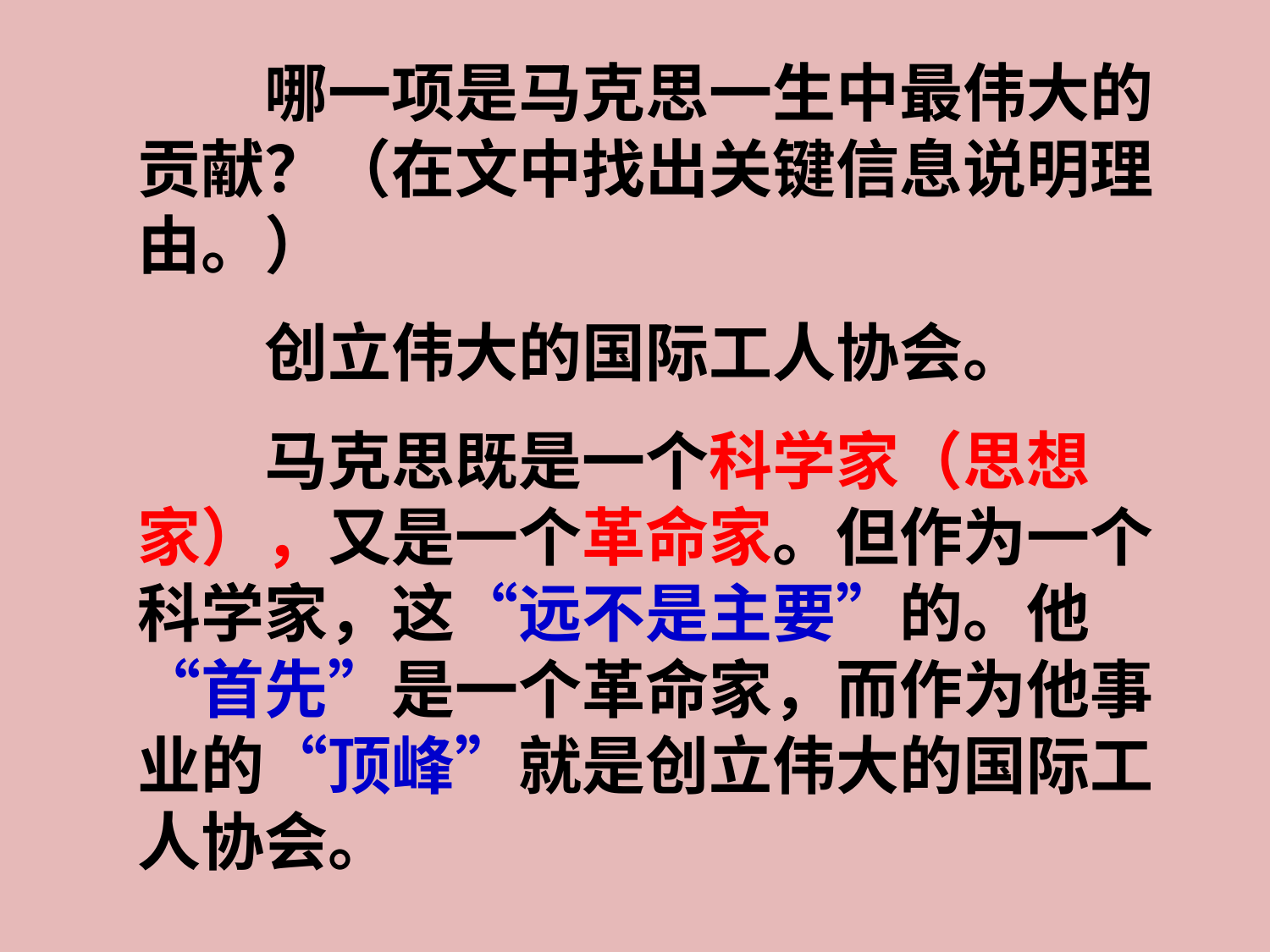

哪一项是马克思一生中最伟大的贡献？（在文中找出关键信息说明理由。）
　　创立伟大的国际工人协会。
　　马克思既是一个科学家（思想家），又是一个革命家。但作为一个科学家，这“远不是主要”的。他“首先”是一个革命家，而作为他事业的“顶峰”就是创立伟大的国际工人协会。